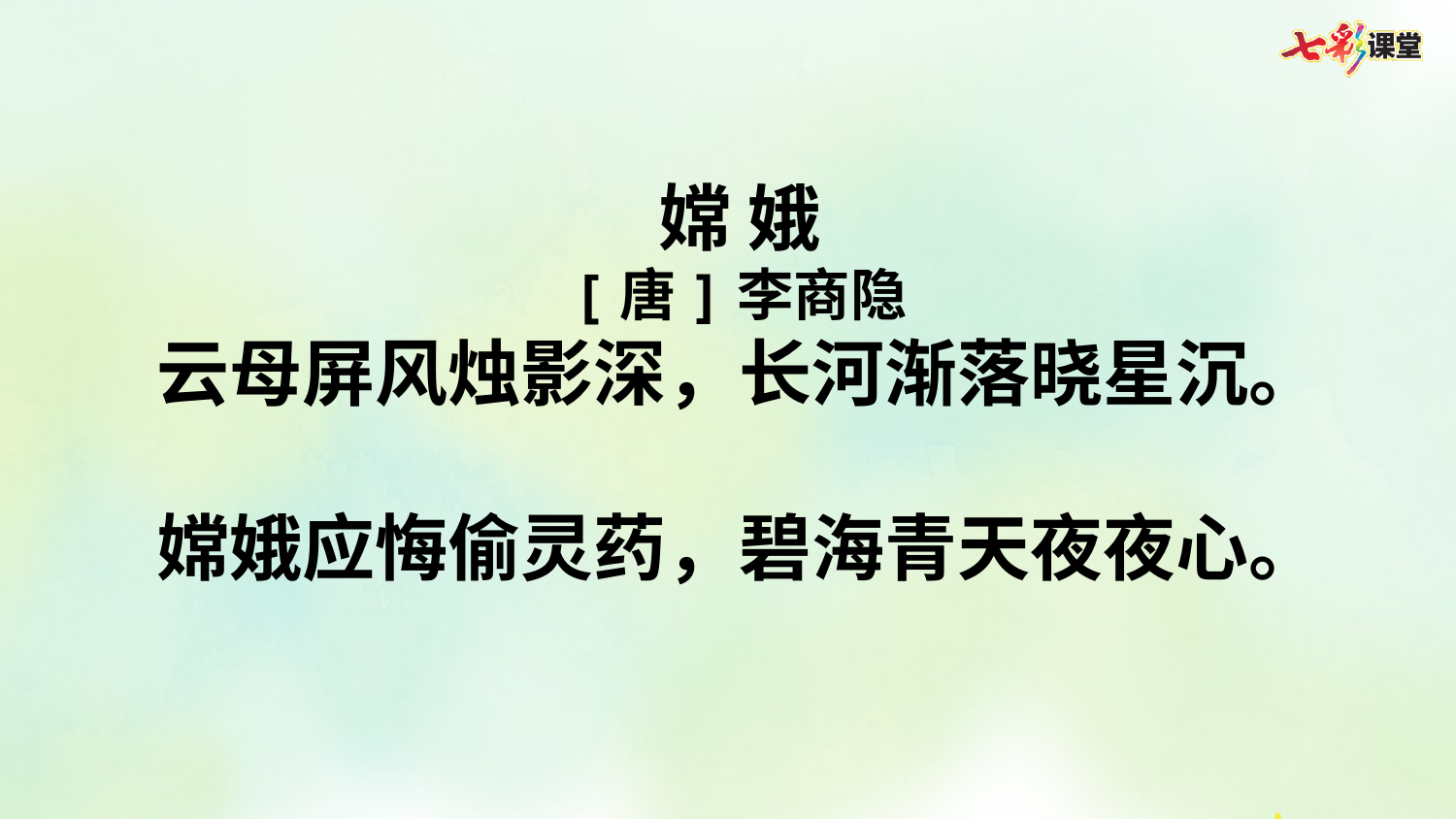

嫦 娥
[唐]李商隐
云母屏风烛影深，长河渐落晓星沉。
嫦娥应悔偷灵药，碧海青天夜夜心。